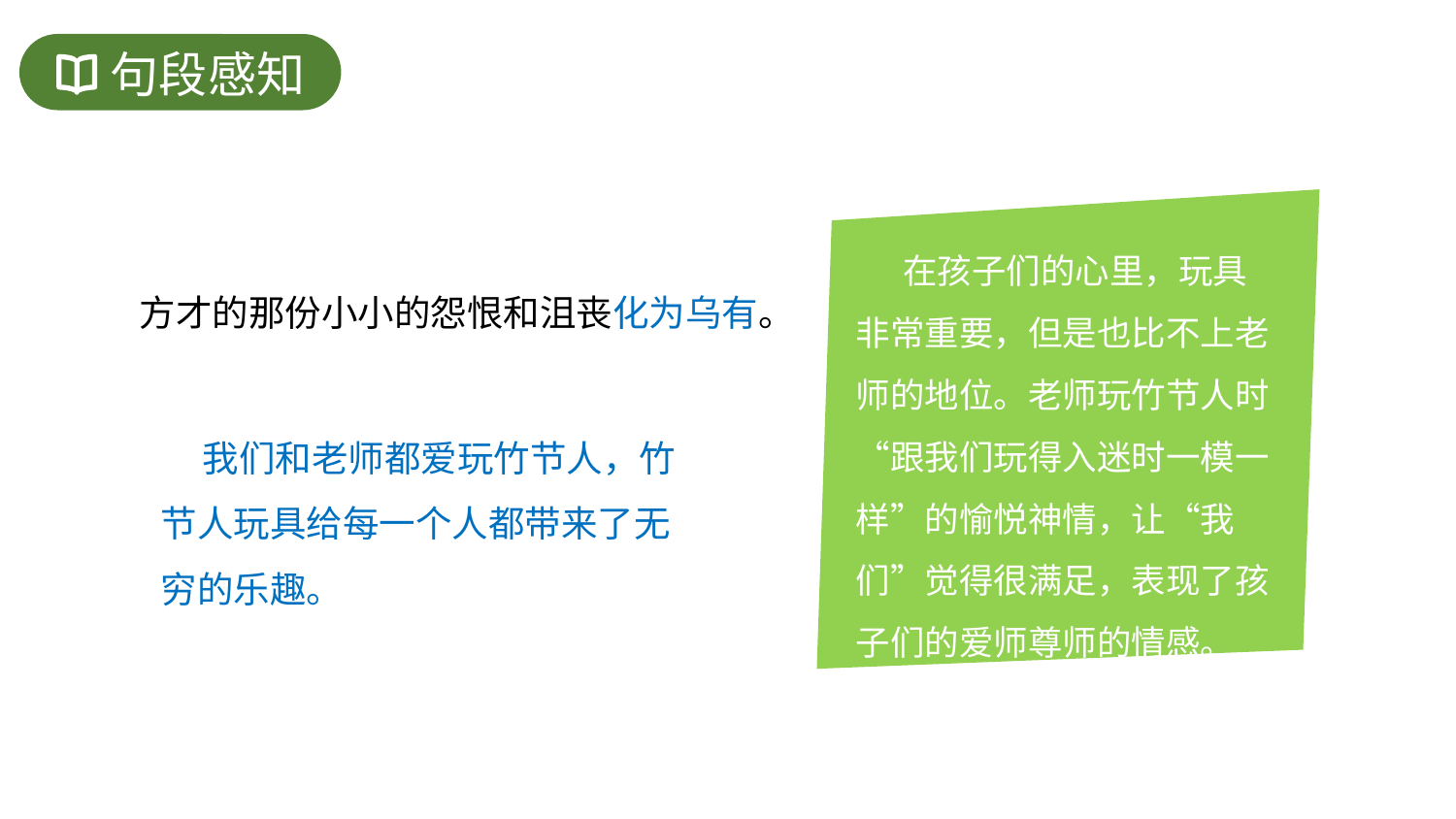

句段感知

     在孩子们的心里，玩具非常重要，但是也比不上老师的地位。老师玩竹节人时“跟我们玩得入迷时一模一样”的愉悦神情，让“我们”觉得很满足，表现了孩子们的爱师尊师的情感。
       方才的那份小小的怨恨和沮丧化为乌有。
    我们和老师都爱玩竹节人，竹节人玩具给每一个人都带来了无穷的乐趣。